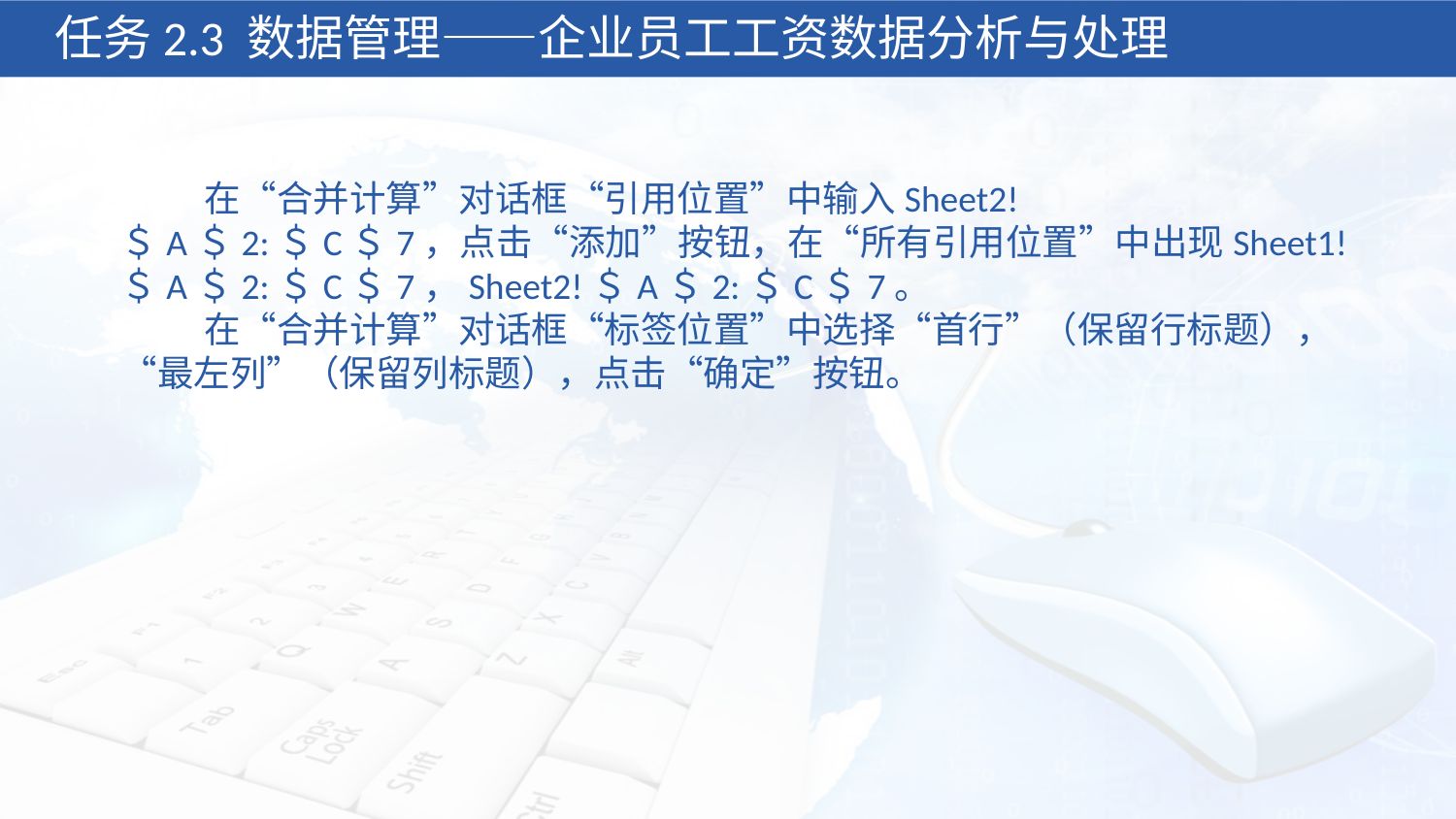

任务2.3 数据管理——企业员工工资数据分析与处理
         在“合并计算”对话框“引用位置”中输入Sheet2!＄A＄2:＄C＄7，点击“添加”按钮，在“所有引用位置”中出现Sheet1!＄A＄2:＄C＄7，Sheet2!＄A＄2:＄C＄7。
         在“合并计算”对话框“标签位置”中选择“首行”（保留行标题），“最左列”（保留列标题），点击“确定”按钮。